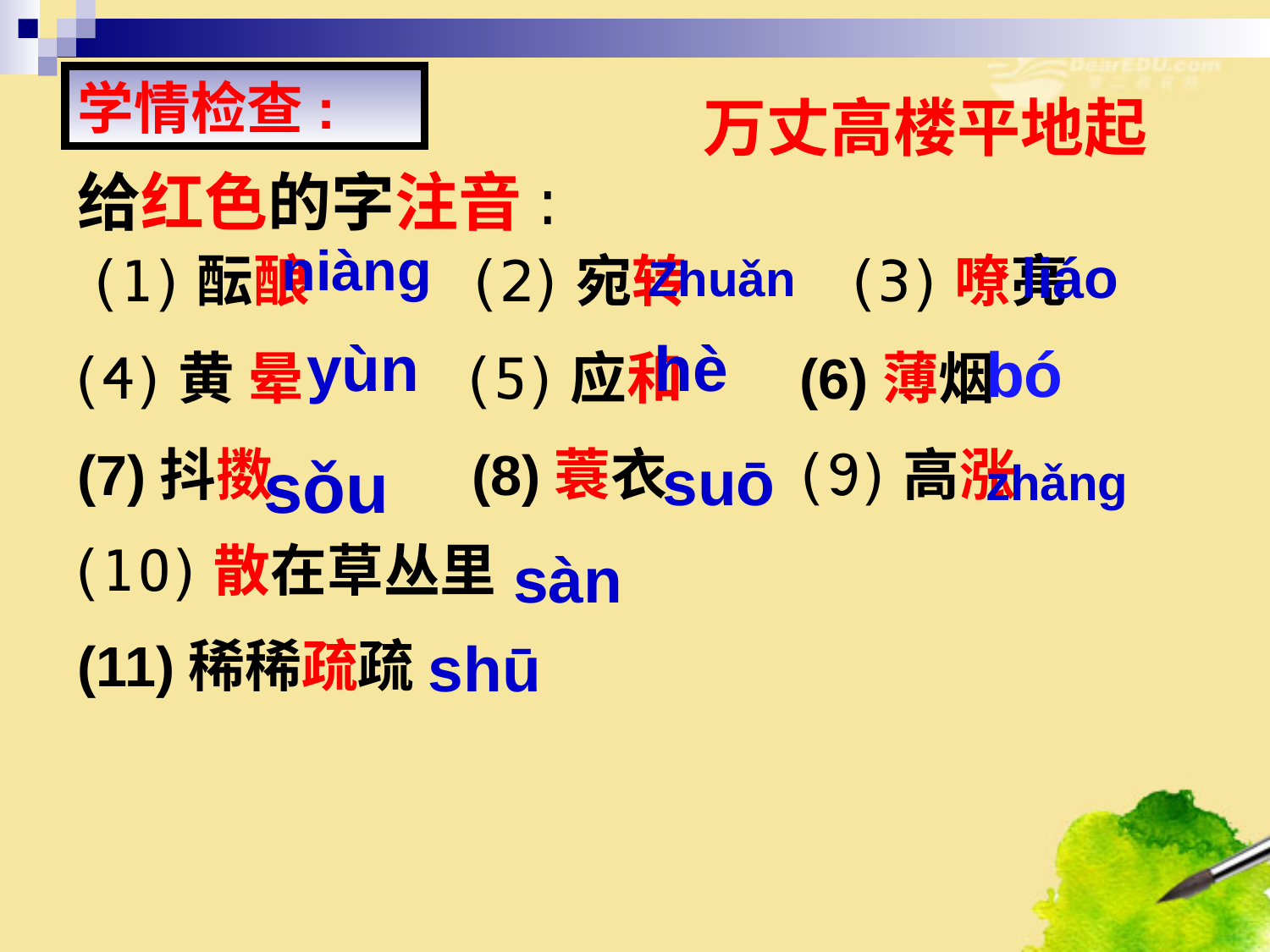

学情检查:
万丈高楼平地起
给红色的字注音:                                  (1)酝酿　　   (2)宛转　　   (3)嘹亮
(4)黄 晕　　   (5)应和        (6)薄烟
(7)抖擞　          (8)蓑衣　     (9)高涨
(10)散在草丛里
(11)稀稀疏疏

niàng
liáo
Zhuǎn

yùn
hè
bó
sǒu
suō
zhǎng
sàn
shū